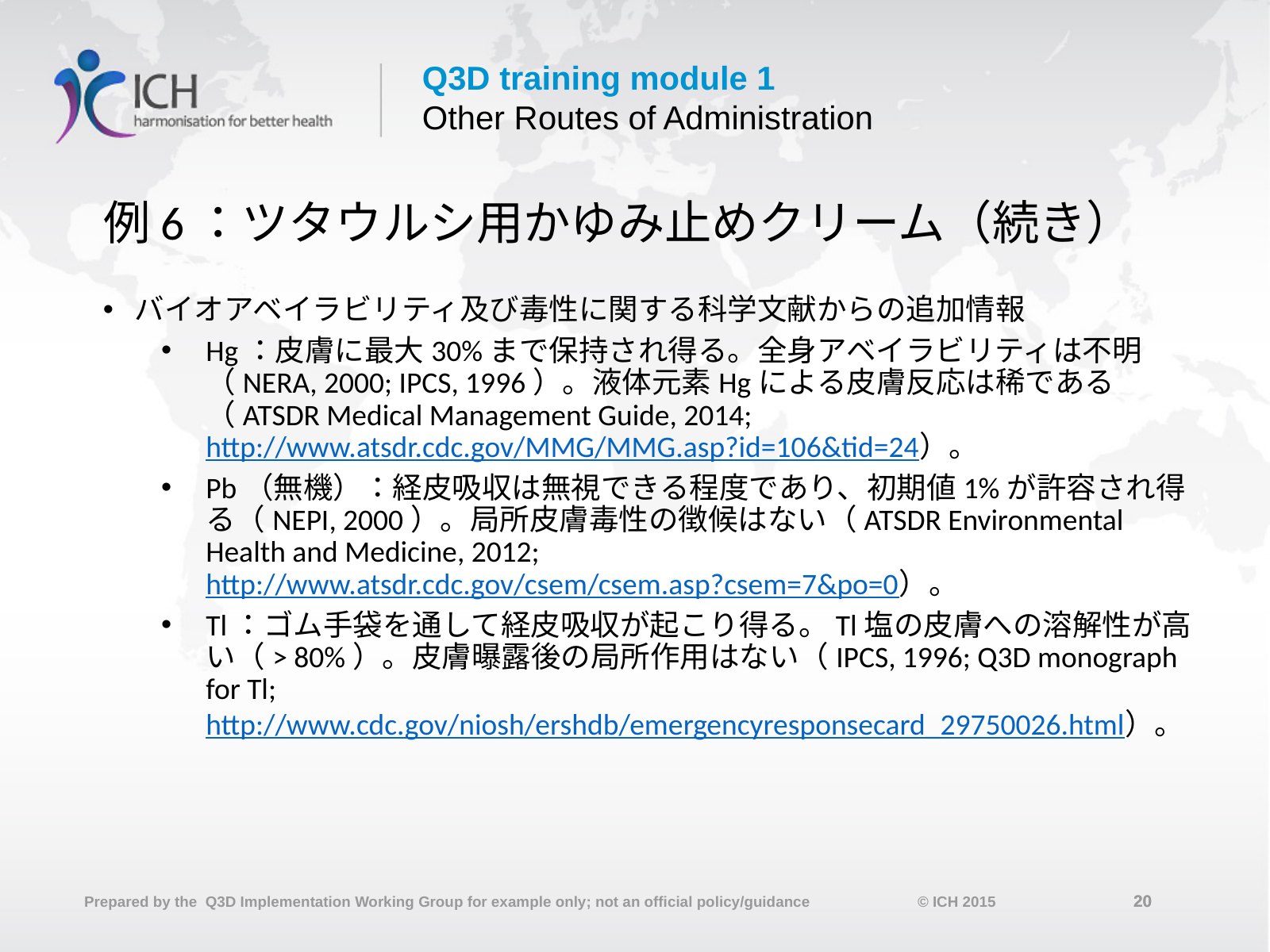

# 例6：ツタウルシ用かゆみ止めクリーム（続き）
バイオアベイラビリティ及び毒性に関する科学文献からの追加情報
Hg：皮膚に最大30%まで保持され得る。全身アベイラビリティは不明（NERA, 2000; IPCS, 1996）。液体元素Hgによる皮膚反応は稀である（ATSDR Medical Management Guide, 2014; http://www.atsdr.cdc.gov/MMG/MMG.asp?id=106&tid=24）。
Pb（無機）：経皮吸収は無視できる程度であり、初期値1%が許容され得る（NEPI, 2000）。局所皮膚毒性の徴候はない（ATSDR Environmental Health and Medicine, 2012; http://www.atsdr.cdc.gov/csem/csem.asp?csem=7&po=0）。
Tl：ゴム手袋を通して経皮吸収が起こり得る。Tl塩の皮膚への溶解性が高い（> 80%）。皮膚曝露後の局所作用はない（IPCS, 1996; Q3D monograph for Tl; http://www.cdc.gov/niosh/ershdb/emergencyresponsecard_29750026.html）。